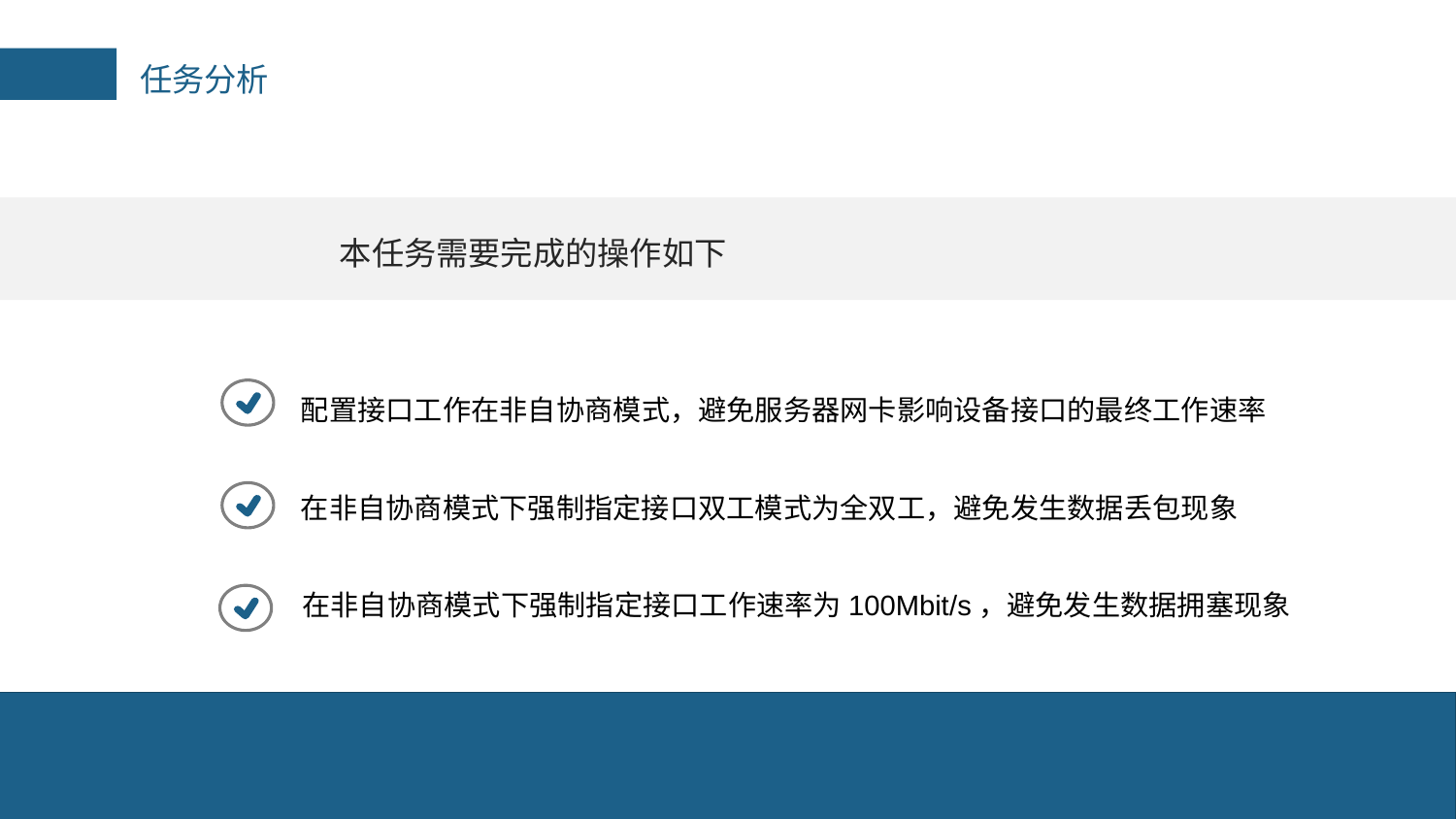

任务分析

本任务需要完成的操作如下

配置接口工作在非自协商模式，避免服务器网卡影响设备接口的最终工作速率
在非自协商模式下强制指定接口双工模式为全双工，避免发生数据丢包现象

在非自协商模式下强制指定接口工作速率为100Mbit/s，避免发生数据拥塞现象